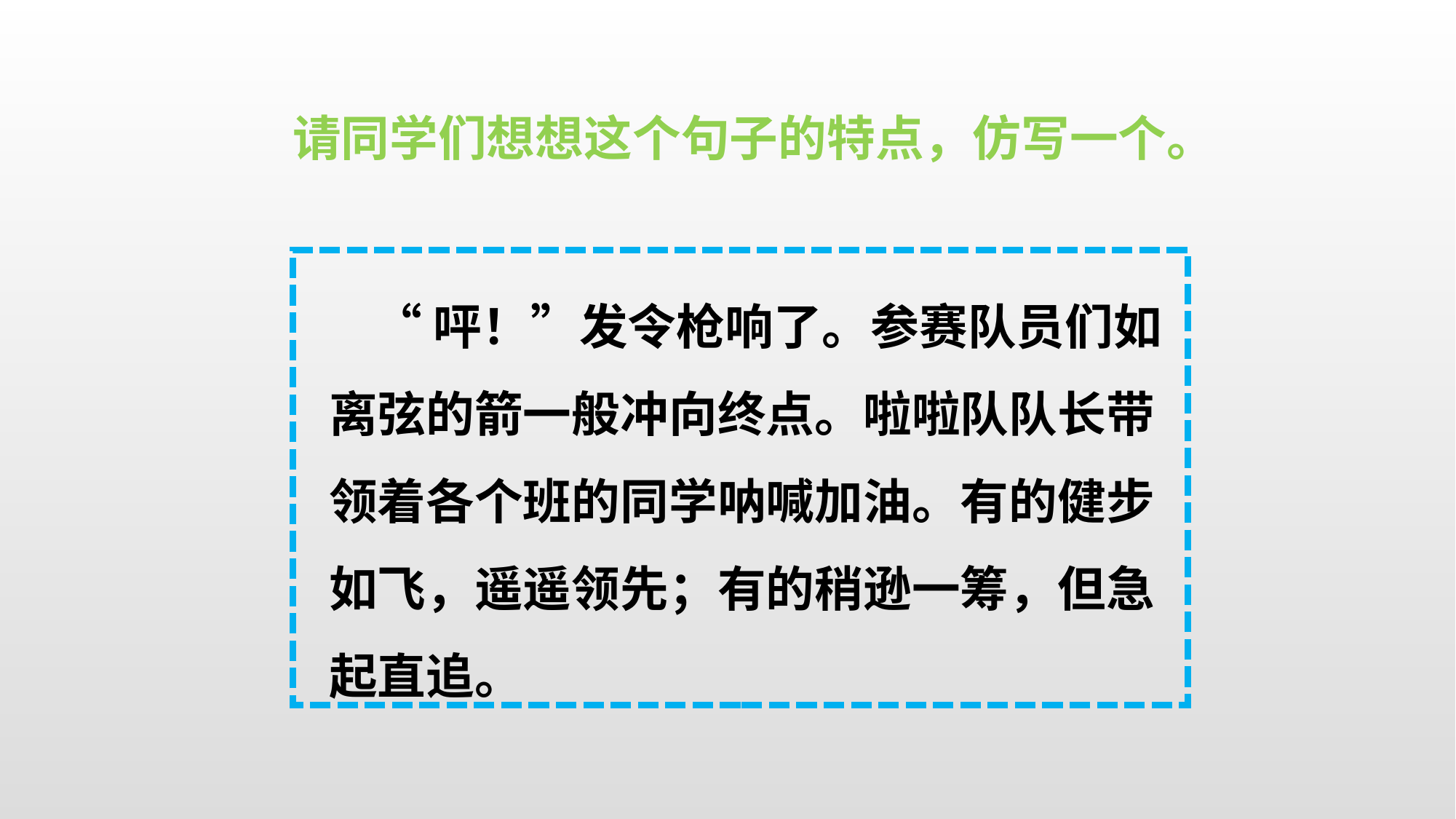

请同学们想想这个句子的特点，仿写一个。

    “呯！”发令枪响了。参赛队员们如离弦的箭一般冲向终点。啦啦队队长带领着各个班的同学呐喊加油。有的健步如飞，遥遥领先；有的稍逊一筹，但急起直追。